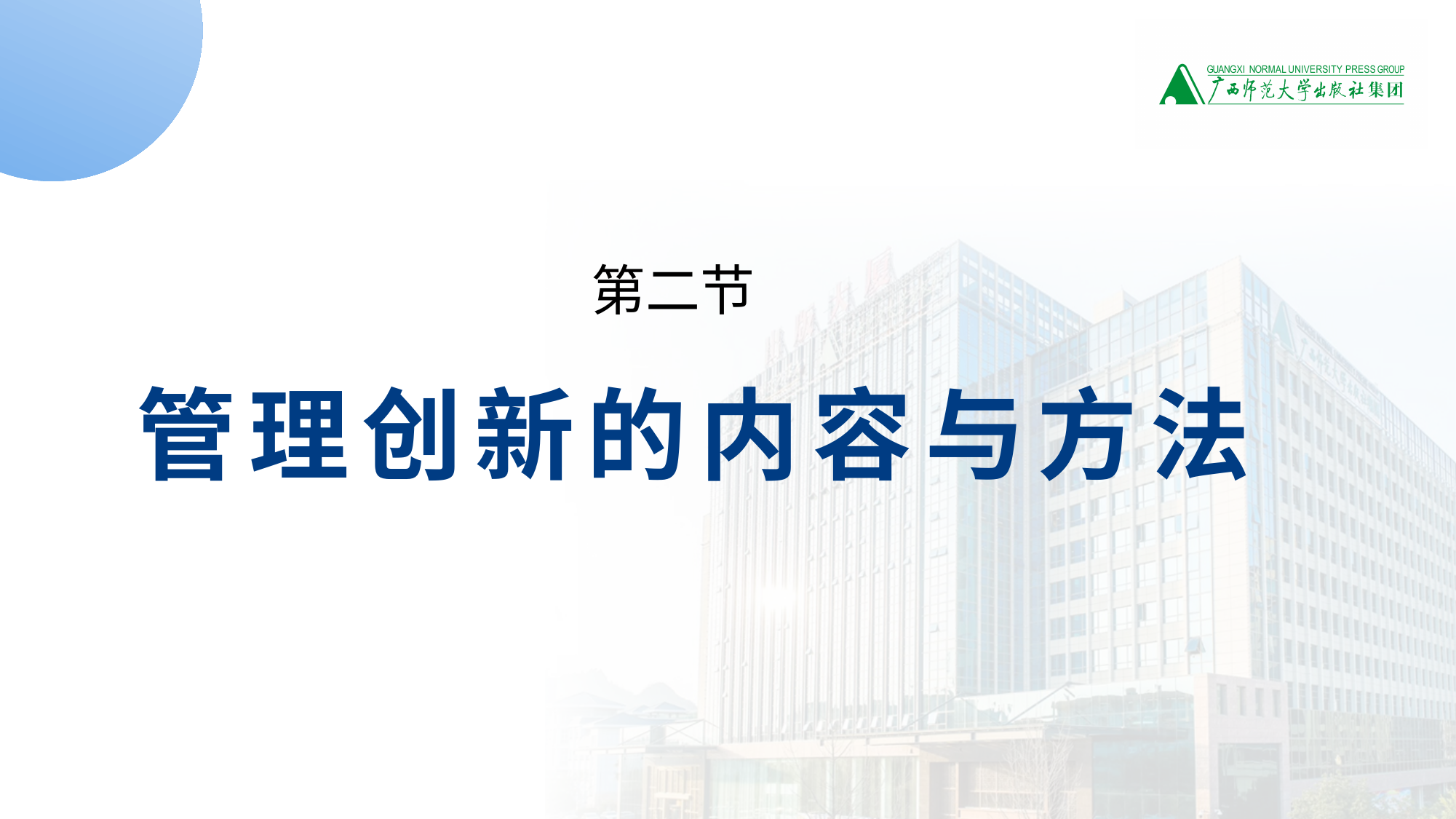

管 理 创 新 的 内 容 与 方 法
第二节